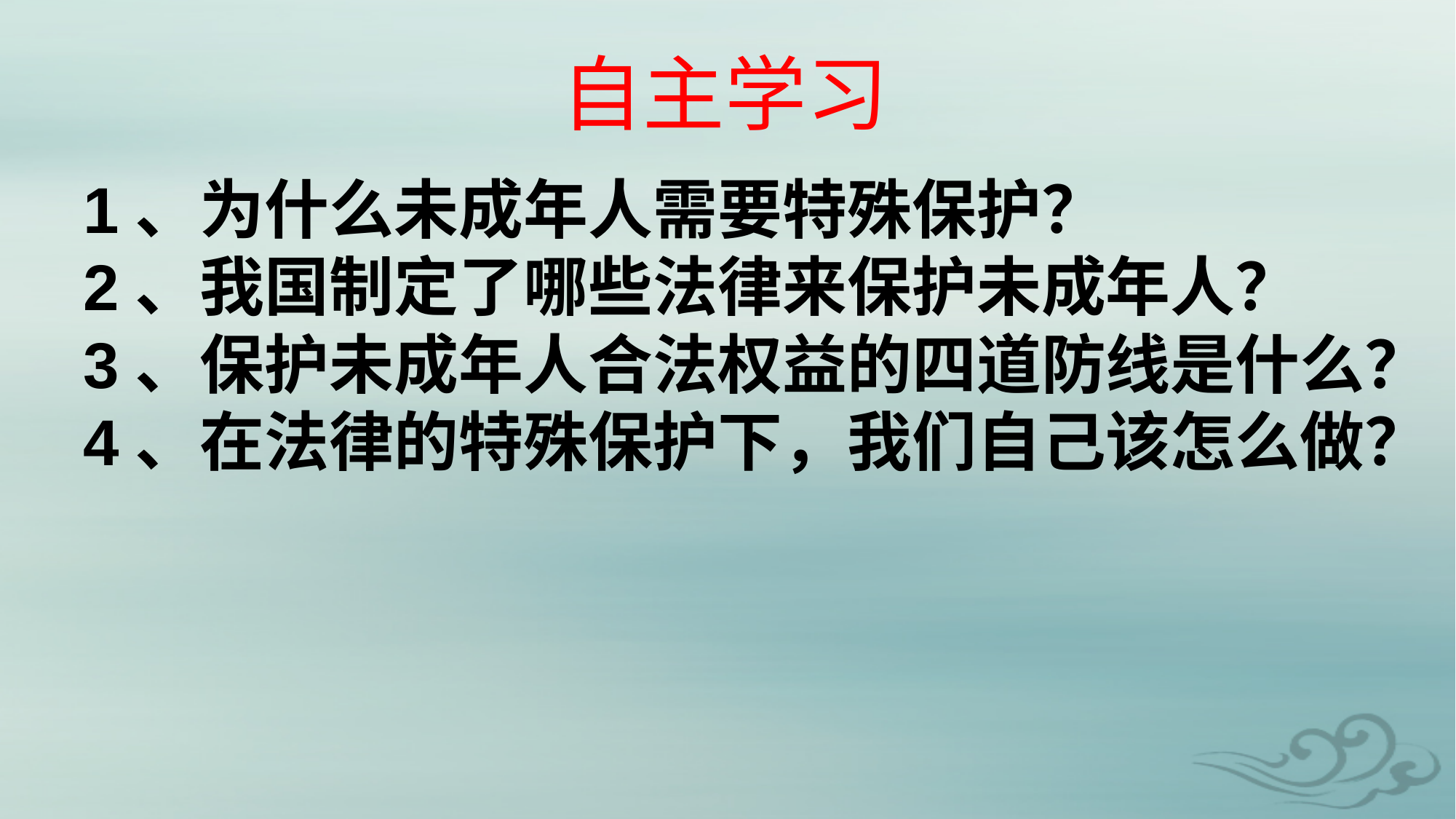

自主学习
1、为什么未成年人需要特殊保护？
2、我国制定了哪些法律来保护未成年人？
3、保护未成年人合法权益的四道防线是什么？
4、在法律的特殊保护下，我们自己该怎么做？